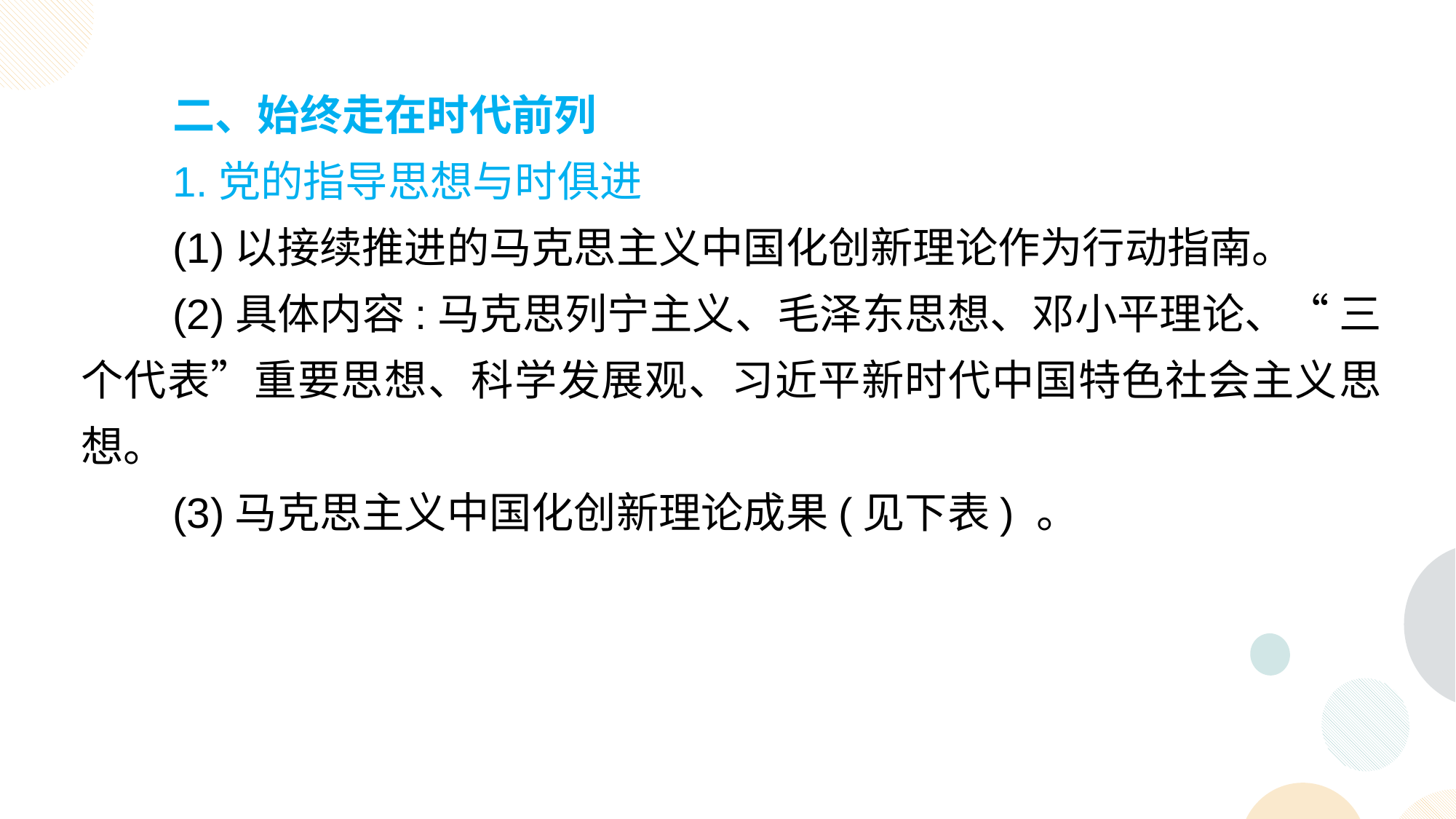

二、始终走在时代前列
1.党的指导思想与时俱进
(1)以接续推进的马克思主义中国化创新理论作为行动指南。
(2)具体内容:马克思列宁主义、毛泽东思想、邓小平理论、“ 三个代表”重要思想、科学发展观、习近平新时代中国特色社会主义思想。
(3)马克思主义中国化创新理论成果(见下表) 。